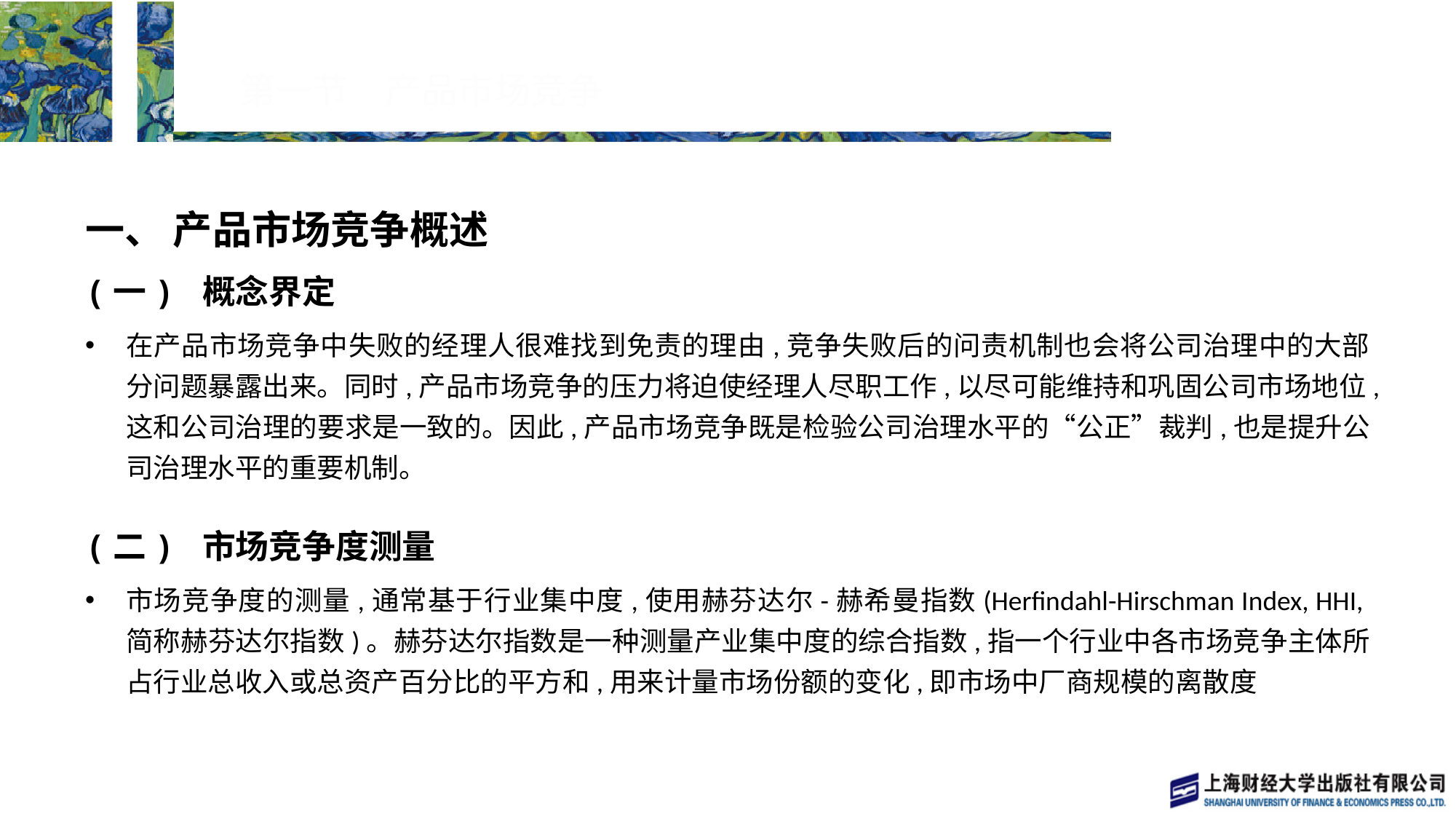

# 第一节　产品市场竞争
一、 产品市场竞争概述
(一) 概念界定
在产品市场竞争中失败的经理人很难找到免责的理由,竞争失败后的问责机制也会将公司治理中的大部分问题暴露出来。同时,产品市场竞争的压力将迫使经理人尽职工作,以尽可能维持和巩固公司市场地位,这和公司治理的要求是一致的。因此,产品市场竞争既是检验公司治理水平的“公正”裁判,也是提升公司治理水平的重要机制。
(二) 市场竞争度测量
市场竞争度的测量,通常基于行业集中度,使用赫芬达尔-赫希曼指数(Herfindahl-Hirschman Index, HHI,简称赫芬达尔指数)。赫芬达尔指数是一种测量产业集中度的综合指数,指一个行业中各市场竞争主体所占行业总收入或总资产百分比的平方和,用来计量市场份额的变化,即市场中厂商规模的离散度